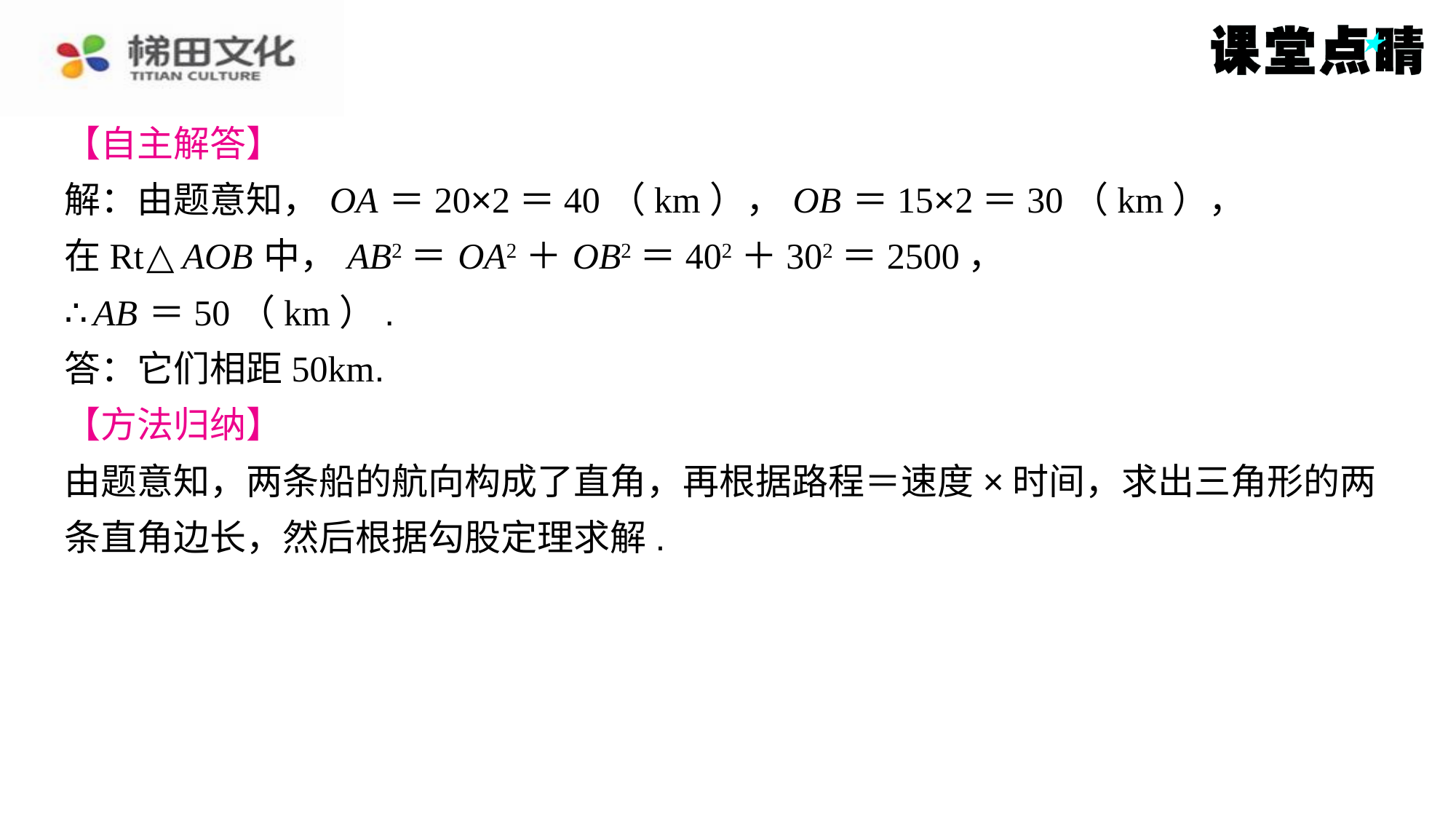

【自主解答】
解：由题意知， OA ＝20×2＝40（km）， OB ＝15×2＝30（km），
在Rt△ AOB 中， AB2＝ OA2＋ OB2＝402＋302＝2500，
∴ AB ＝50（km）.
答：它们相距50km.
【方法归纳】
由题意知，两条船的航向构成了直角，再根据路程＝速度×时间，求出三角形的两
条直角边长，然后根据勾股定理求解.